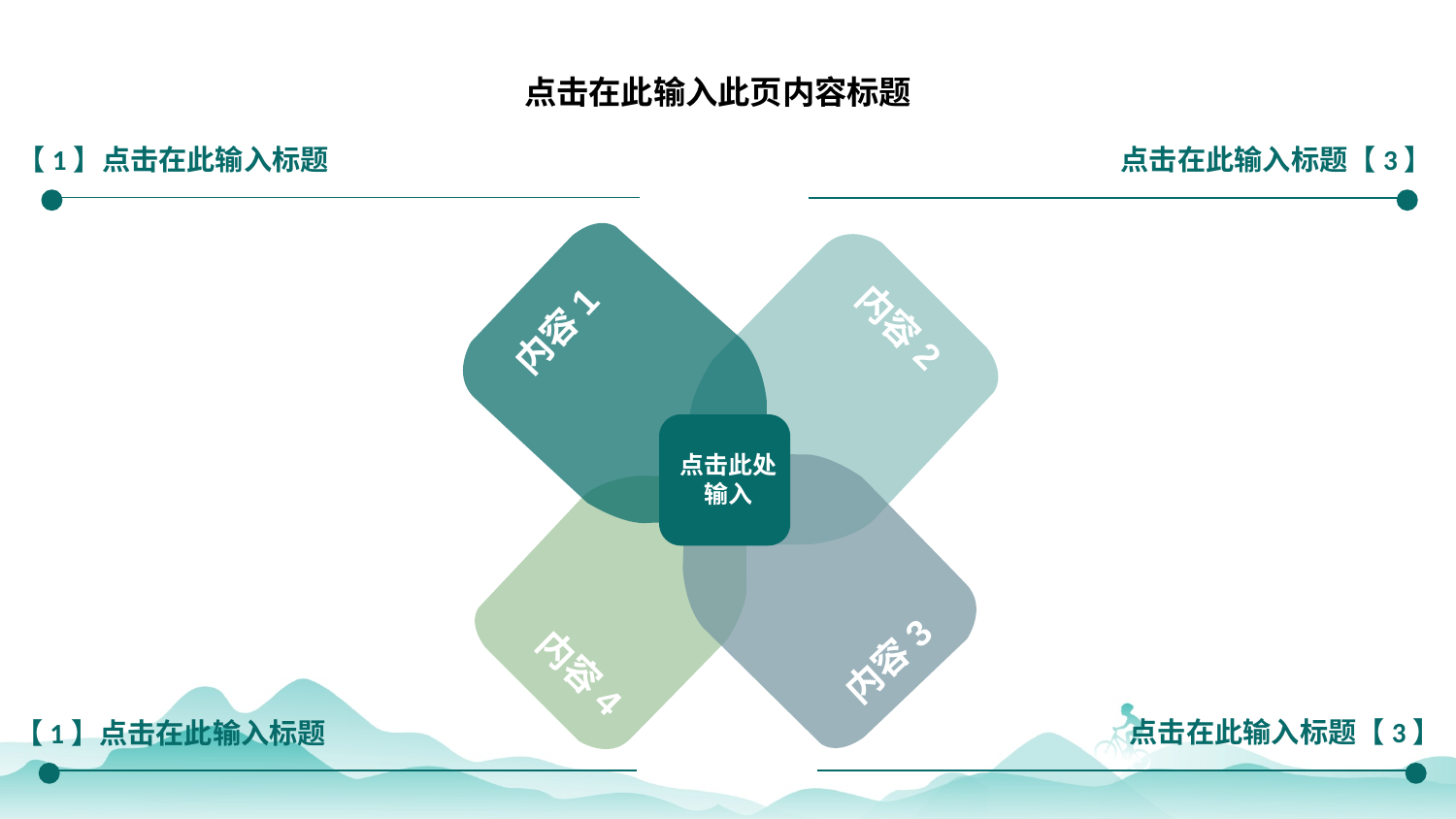

点击在此输入此页内容标题
【1】点击在此输入标题
点击在此输入标题【3】

内容2
内容1

点击此处输入
内容3
内容4
点击在此输入标题【3】
【1】点击在此输入标题